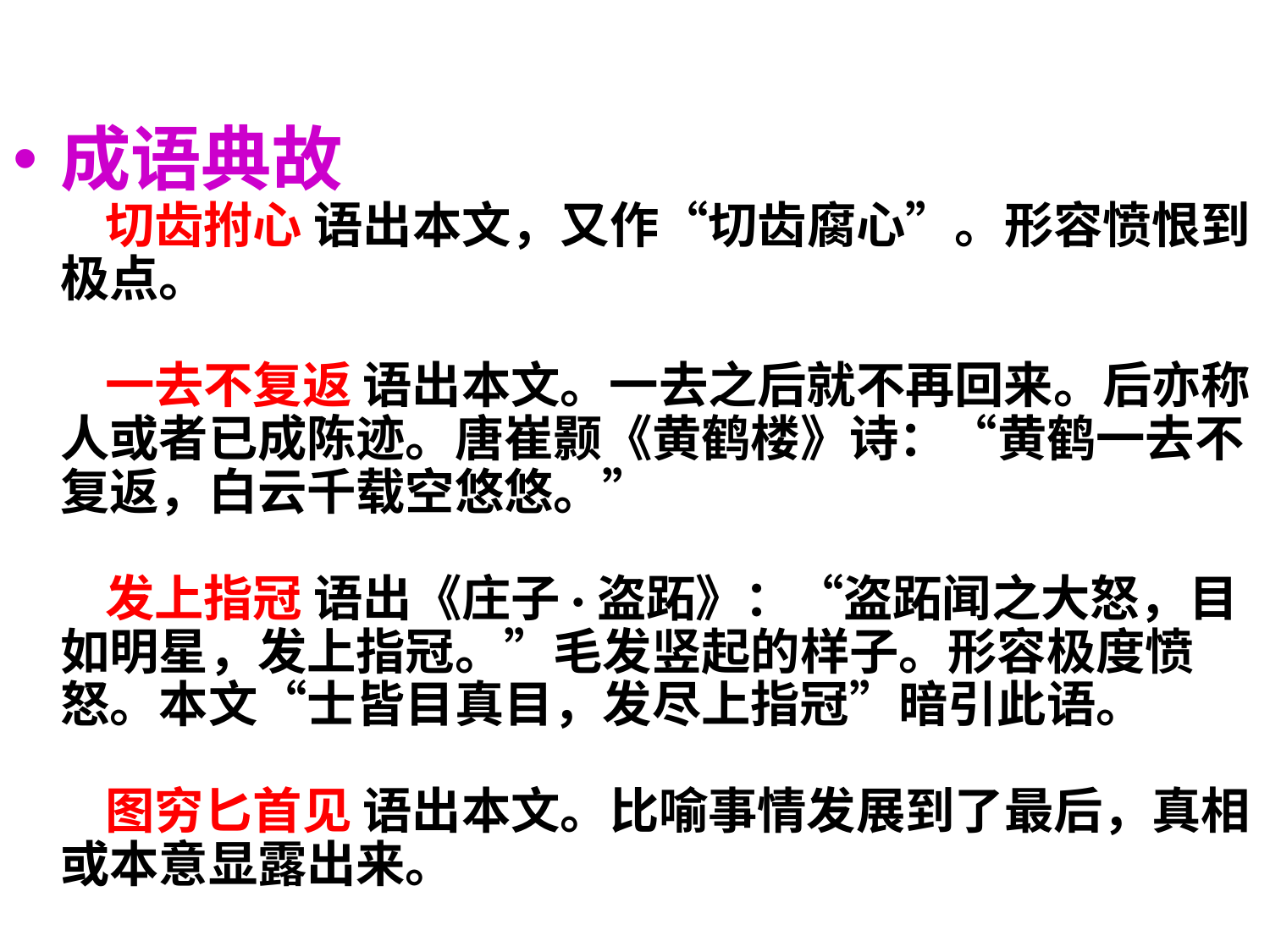

成语典故
    切齿拊心 语出本文，又作“切齿腐心”。形容愤恨到极点。
    一去不复返 语出本文。一去之后就不再回来。后亦称人或者已成陈迹。唐崔颢《黄鹤楼》诗：“黄鹤一去不复返，白云千载空悠悠。”
    发上指冠 语出《庄子·盗跖》：“盗跖闻之大怒，目如明星，发上指冠。”毛发竖起的样子。形容极度愤怒。本文“士皆目真目，发尽上指冠”暗引此语。
    图穷匕首见 语出本文。比喻事情发展到了最后，真相或本意显露出来。